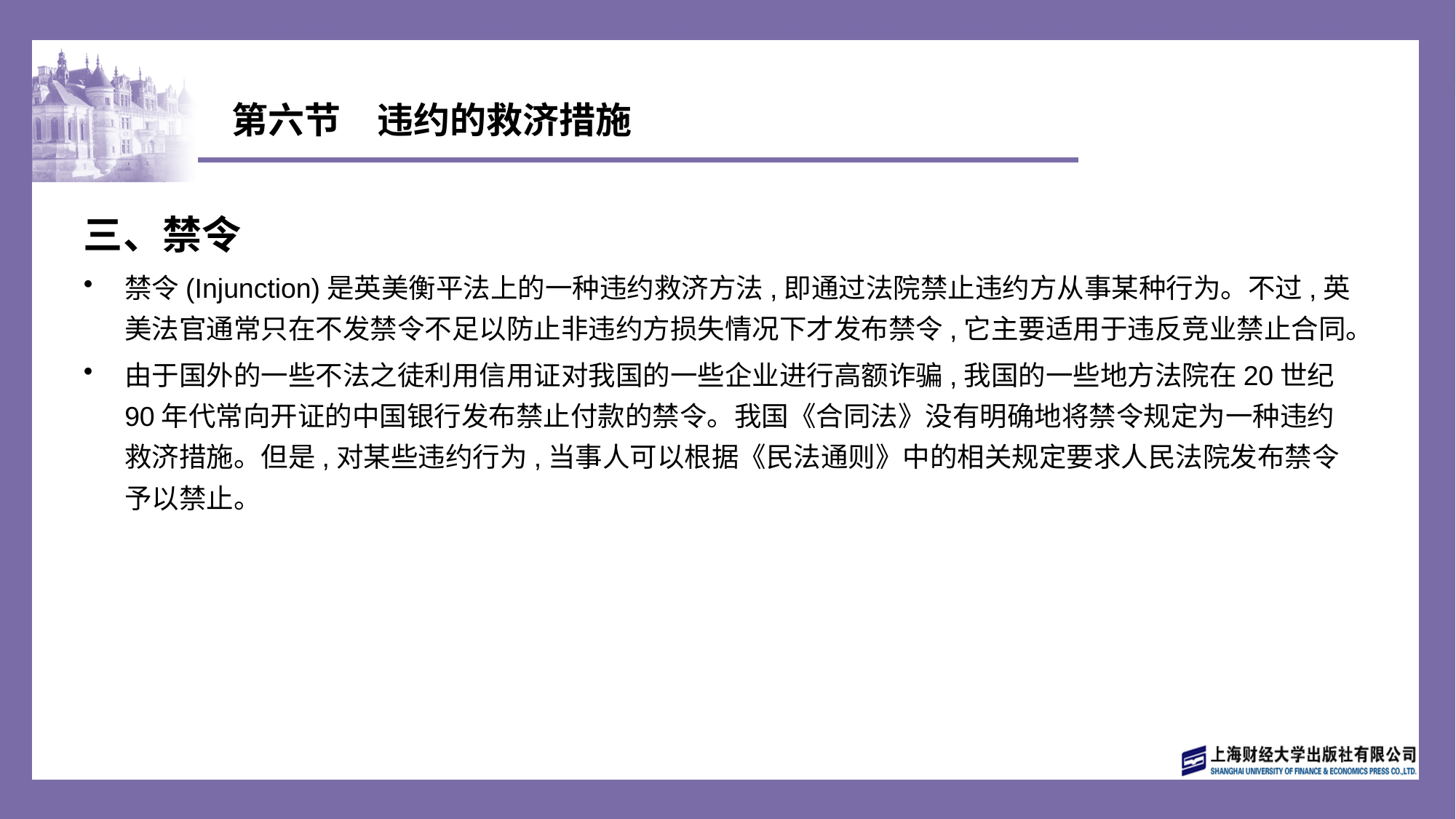

# 第六节　违约的救济措施
三、禁令
禁令(Injunction)是英美衡平法上的一种违约救济方法,即通过法院禁止违约方从事某种行为。不过,英美法官通常只在不发禁令不足以防止非违约方损失情况下才发布禁令,它主要适用于违反竞业禁止合同。
由于国外的一些不法之徒利用信用证对我国的一些企业进行高额诈骗,我国的一些地方法院在20世纪90年代常向开证的中国银行发布禁止付款的禁令。我国《合同法》没有明确地将禁令规定为一种违约救济措施。但是,对某些违约行为,当事人可以根据《民法通则》中的相关规定要求人民法院发布禁令予以禁止。